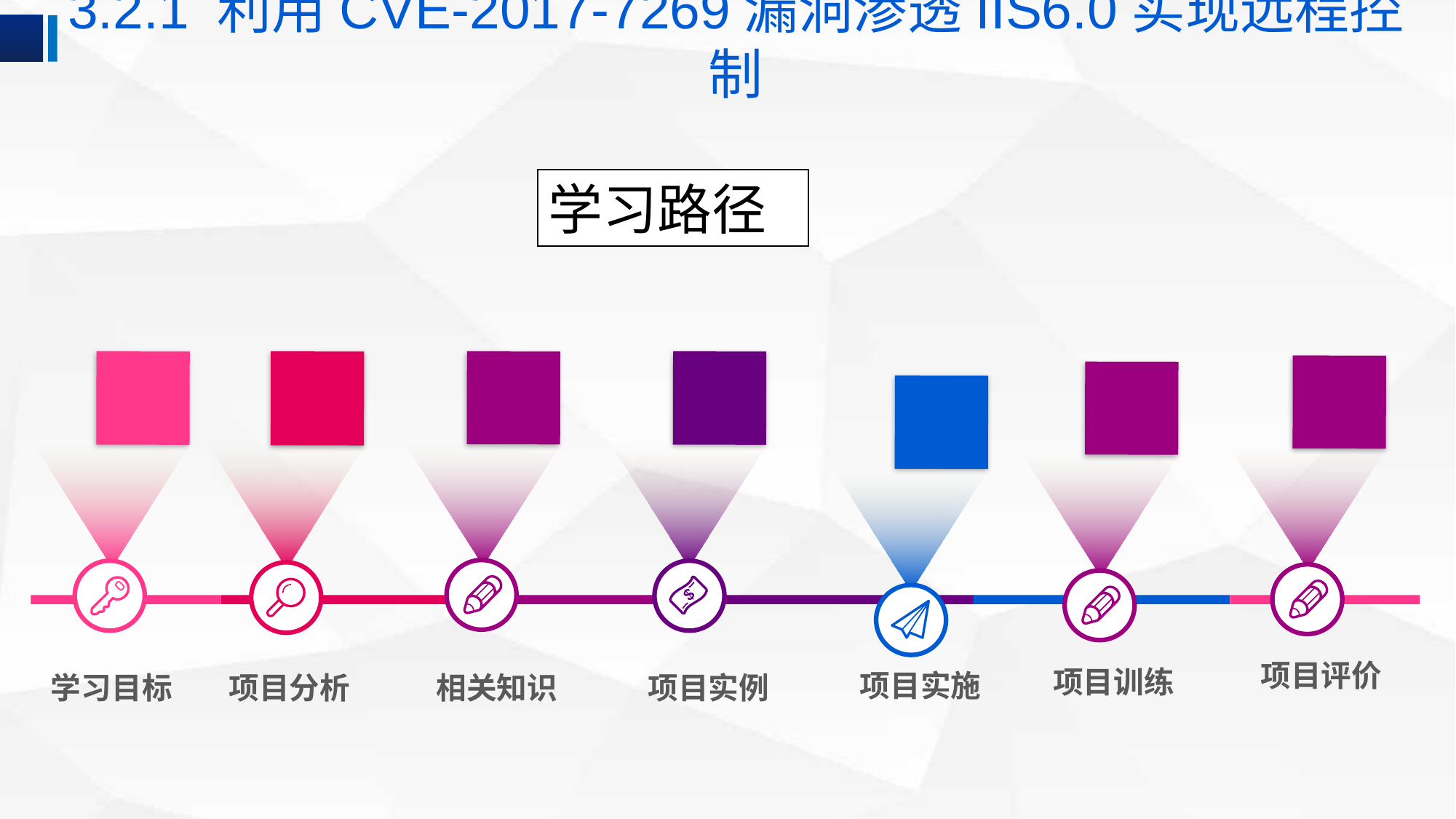

3.2.1 利用CVE-2017-7269漏洞渗透IIS6.0实现远程控制

学习路径

项目训练
项目实施
学习目标
项目分析
相关知识
项目实例

项目评价